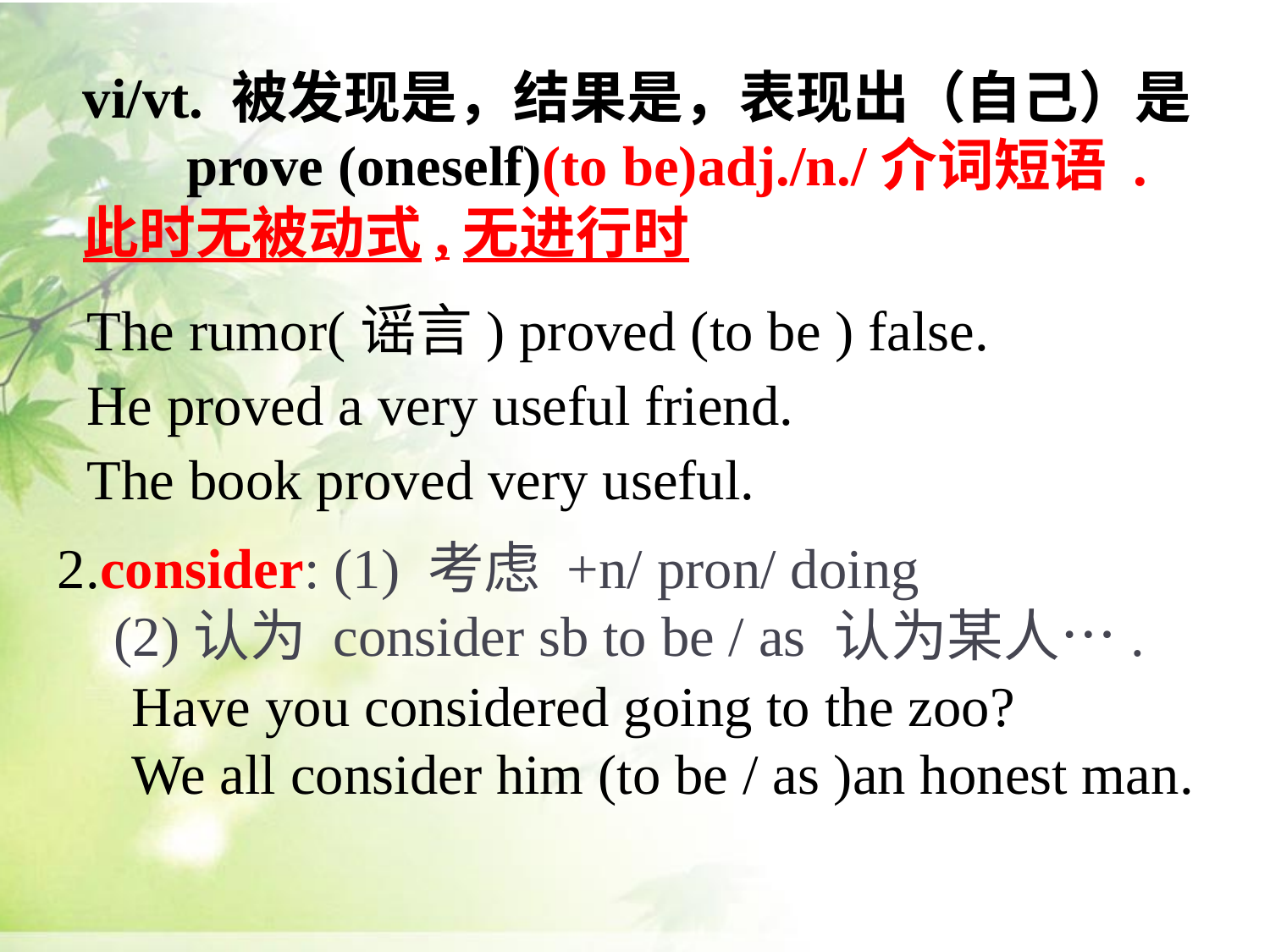

vi/vt. 被发现是，结果是，表现出（自己）是        prove (oneself)(to be)adj./n./介词短语 .此时无被动式,无进行时
The rumor(谣言) proved (to be ) false.
He proved a very useful friend.
The book proved very useful.

2.consider: (1) 考虑 +n/ pron/ doing
    (2)认为 consider sb to be / as 认为某人….
   Have you considered going to the zoo?
   We all consider him (to be / as )an honest man.